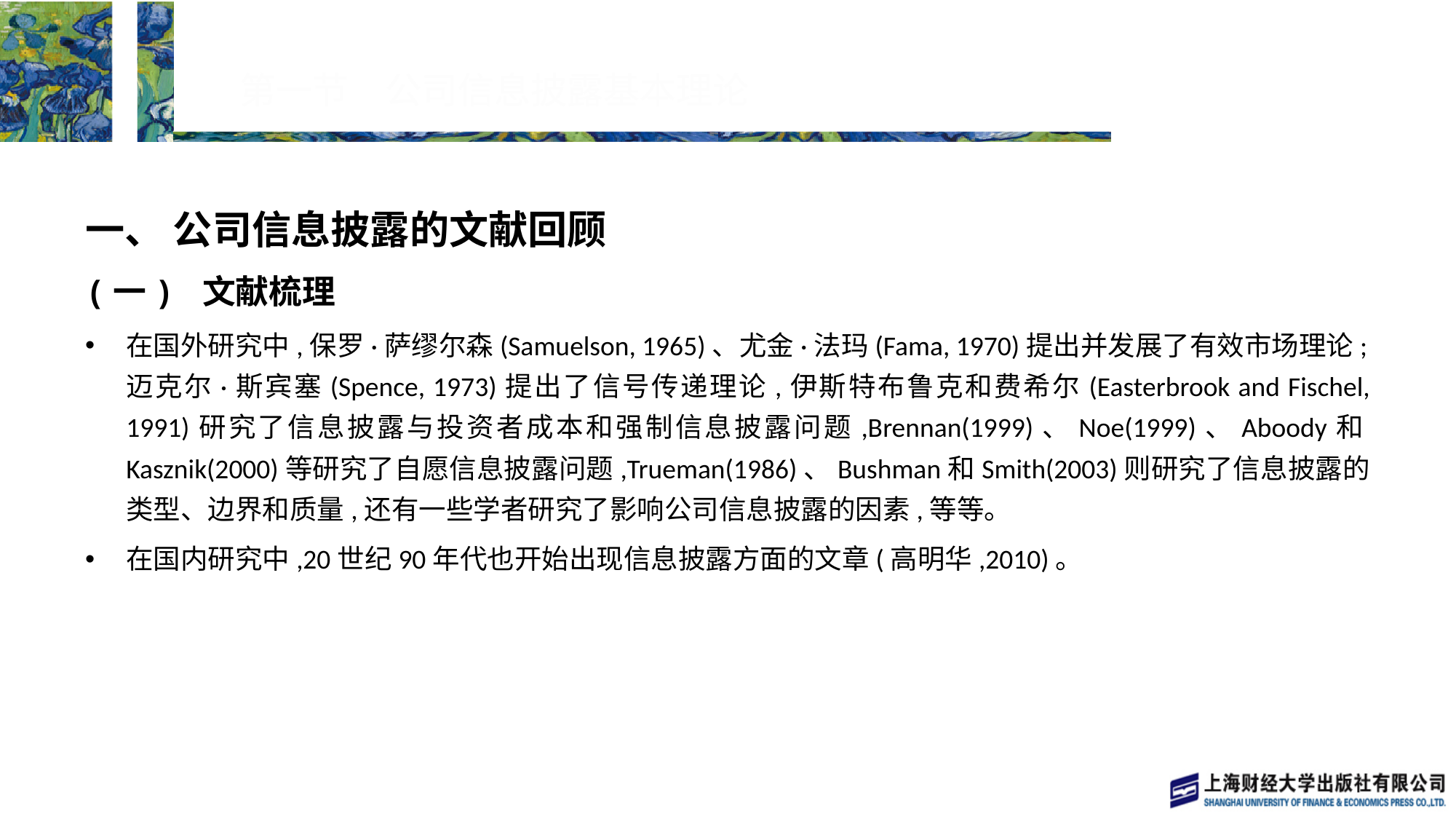

# 第一节　公司信息披露基本理论
一、 公司信息披露的文献回顾
(一) 文献梳理
在国外研究中,保罗·萨缪尔森(Samuelson, 1965)、尤金·法玛(Fama, 1970)提出并发展了有效市场理论;迈克尔·斯宾塞(Spence, 1973)提出了信号传递理论,伊斯特布鲁克和费希尔(Easterbrook and Fischel, 1991)研究了信息披露与投资者成本和强制信息披露问题,Brennan(1999)、Noe(1999)、Aboody和Kasznik(2000)等研究了自愿信息披露问题,Trueman(1986)、Bushman和Smith(2003)则研究了信息披露的类型、边界和质量,还有一些学者研究了影响公司信息披露的因素,等等。
在国内研究中,20世纪90年代也开始出现信息披露方面的文章(高明华,2010)。